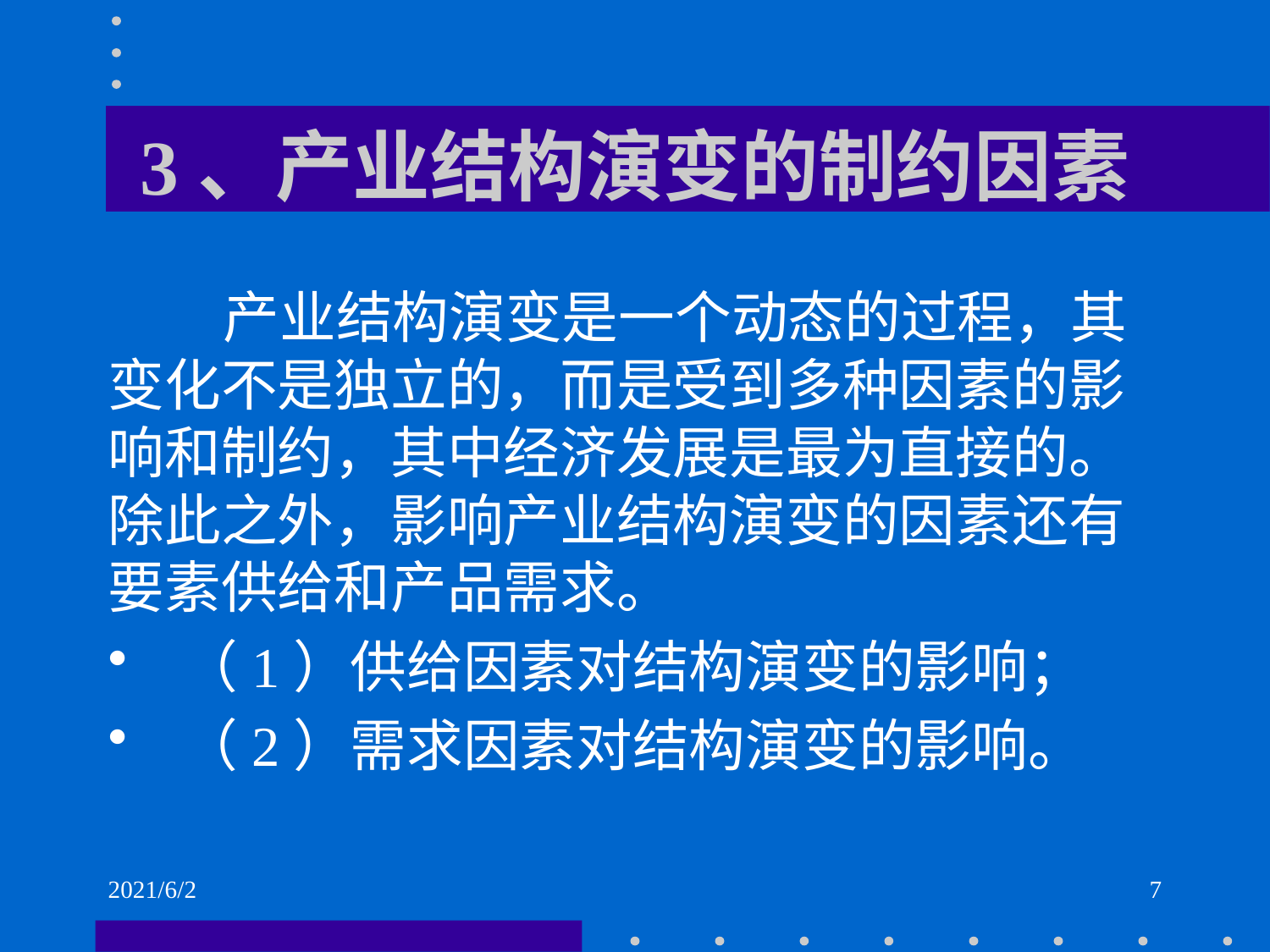

# 3、产业结构演变的制约因素
        产业结构演变是一个动态的过程，其变化不是独立的，而是受到多种因素的影响和制约，其中经济发展是最为直接的。除此之外，影响产业结构演变的因素还有要素供给和产品需求。
 （1）供给因素对结构演变的影响；
 （2）需求因素对结构演变的影响。
2021/6/2
7